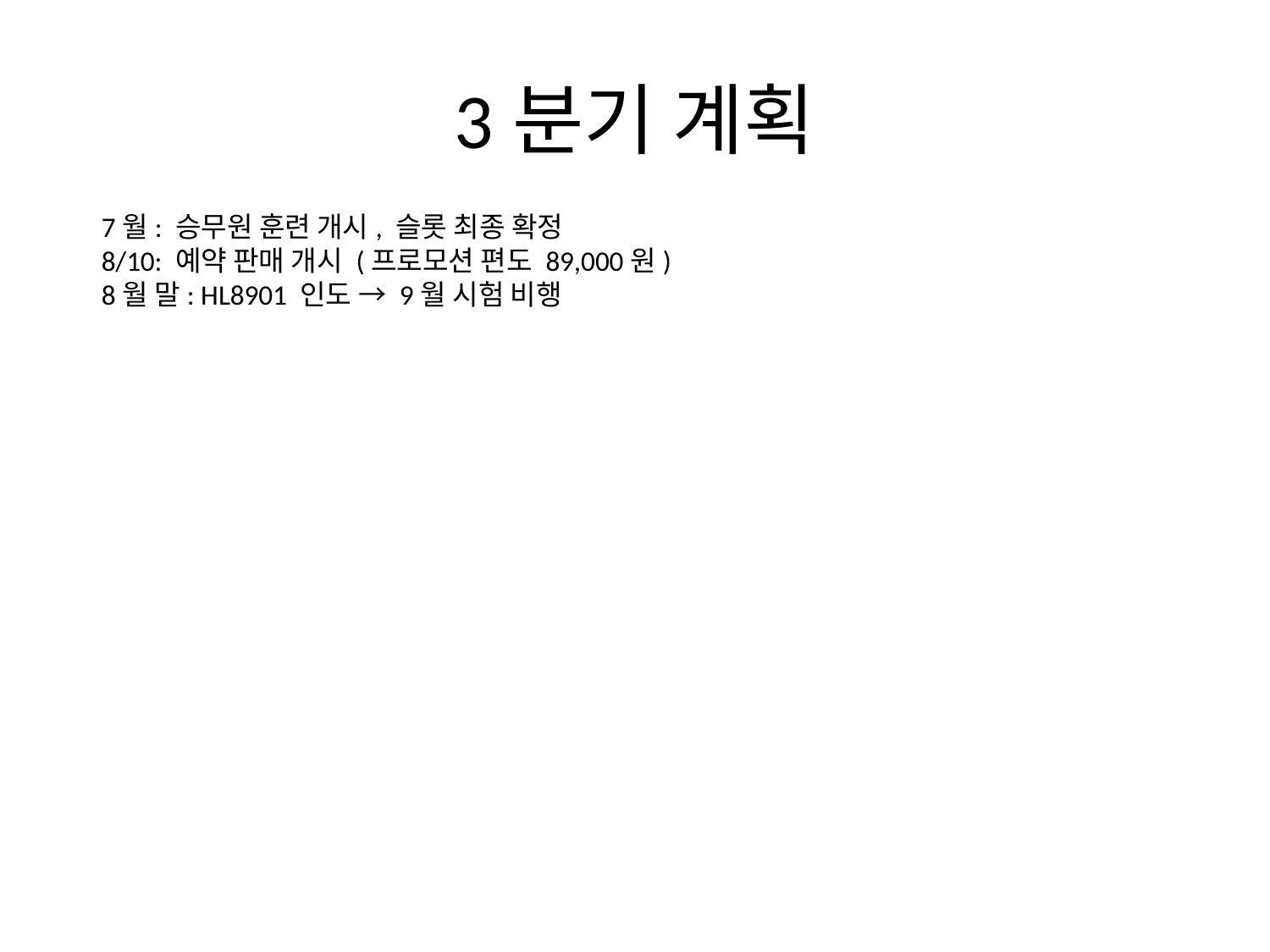

# 3분기 계획
7월: 승무원 훈련 개시, 슬롯 최종 확정
8/10: 예약 판매 개시 (프로모션 편도 89,000원)
8월 말: HL8901 인도 → 9월 시험 비행